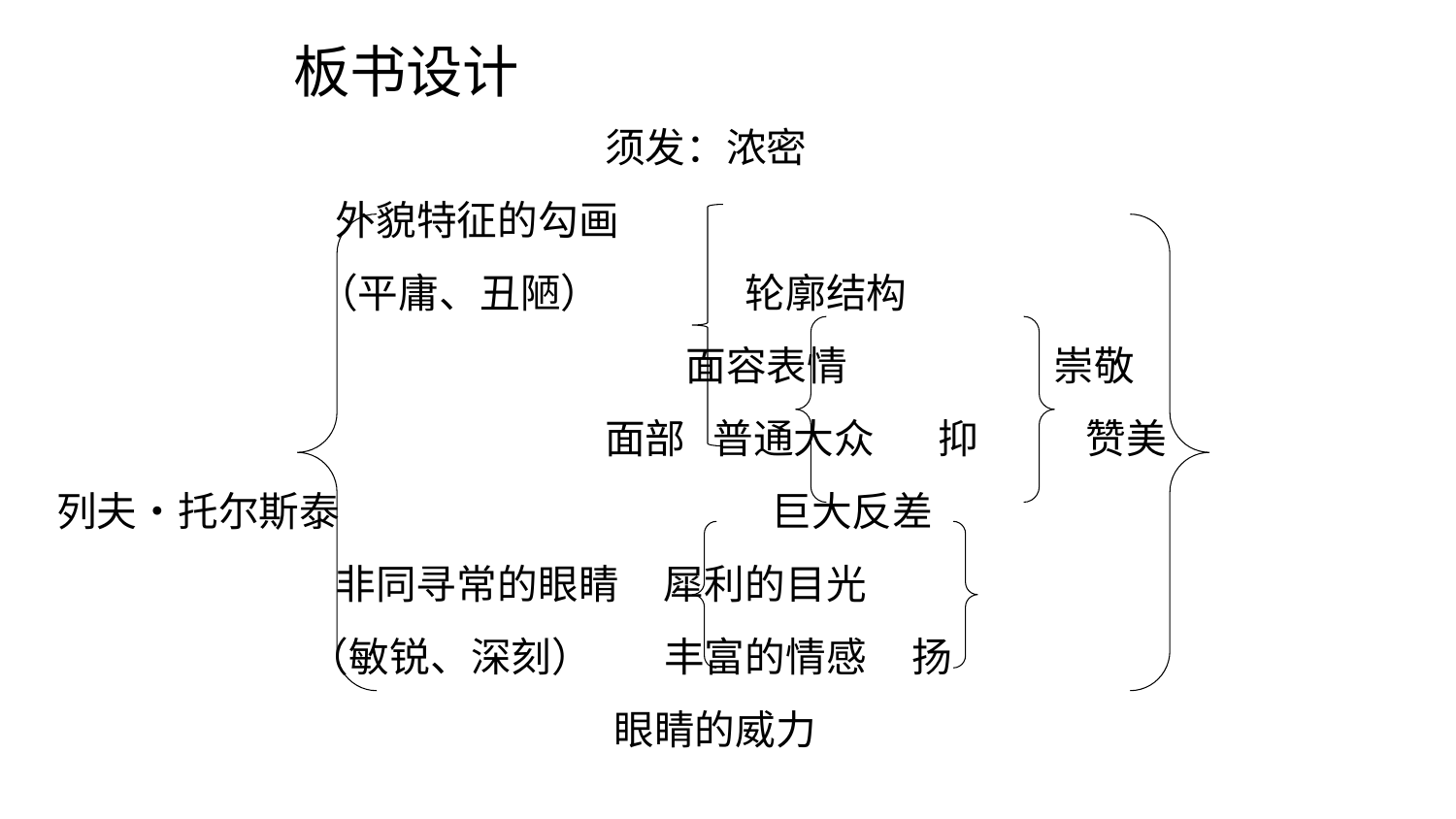

板书设计
                                                            须发：浓密
                              外貌特征的勾画
                            （平庸、丑陋）                轮廓结构
                                                                     面容表情                       崇敬
                                                            面部   普通大众       抑            赞美
列夫•托尔斯泰                                                巨大反差
                              非同寻常的眼睛     犀利的目光
                           （敏锐、深刻）        丰富的情感     扬
                                                             眼睛的威力